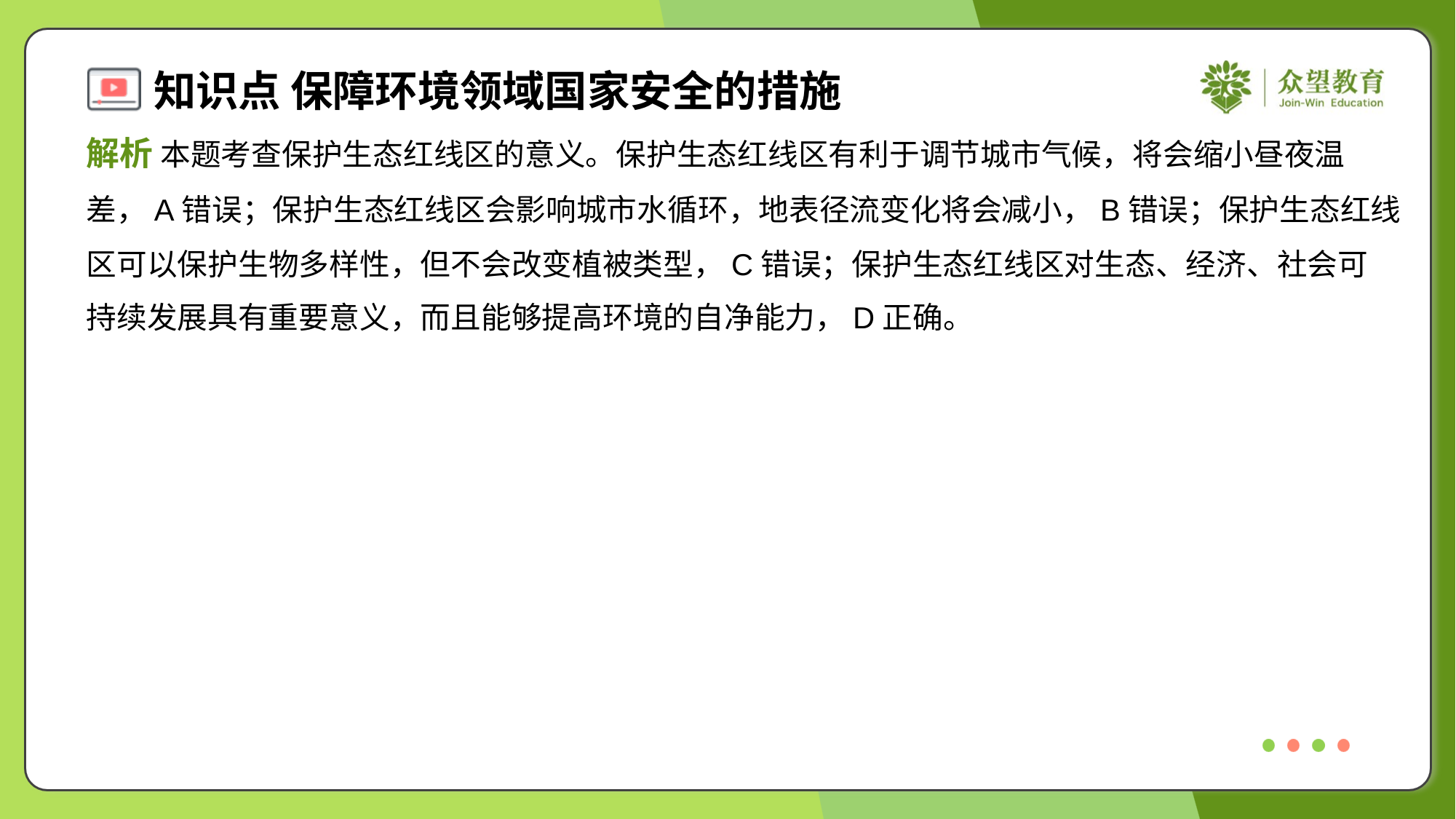

解析 本题考查保护生态红线区的意义。保护生态红线区有利于调节城市气候，将会缩小昼夜温
差，A错误；保护生态红线区会影响城市水循环，地表径流变化将会减小，B错误；保护生态红线
区可以保护生物多样性，但不会改变植被类型，C错误；保护生态红线区对生态、经济、社会可
持续发展具有重要意义，而且能够提高环境的自净能力，D正确。